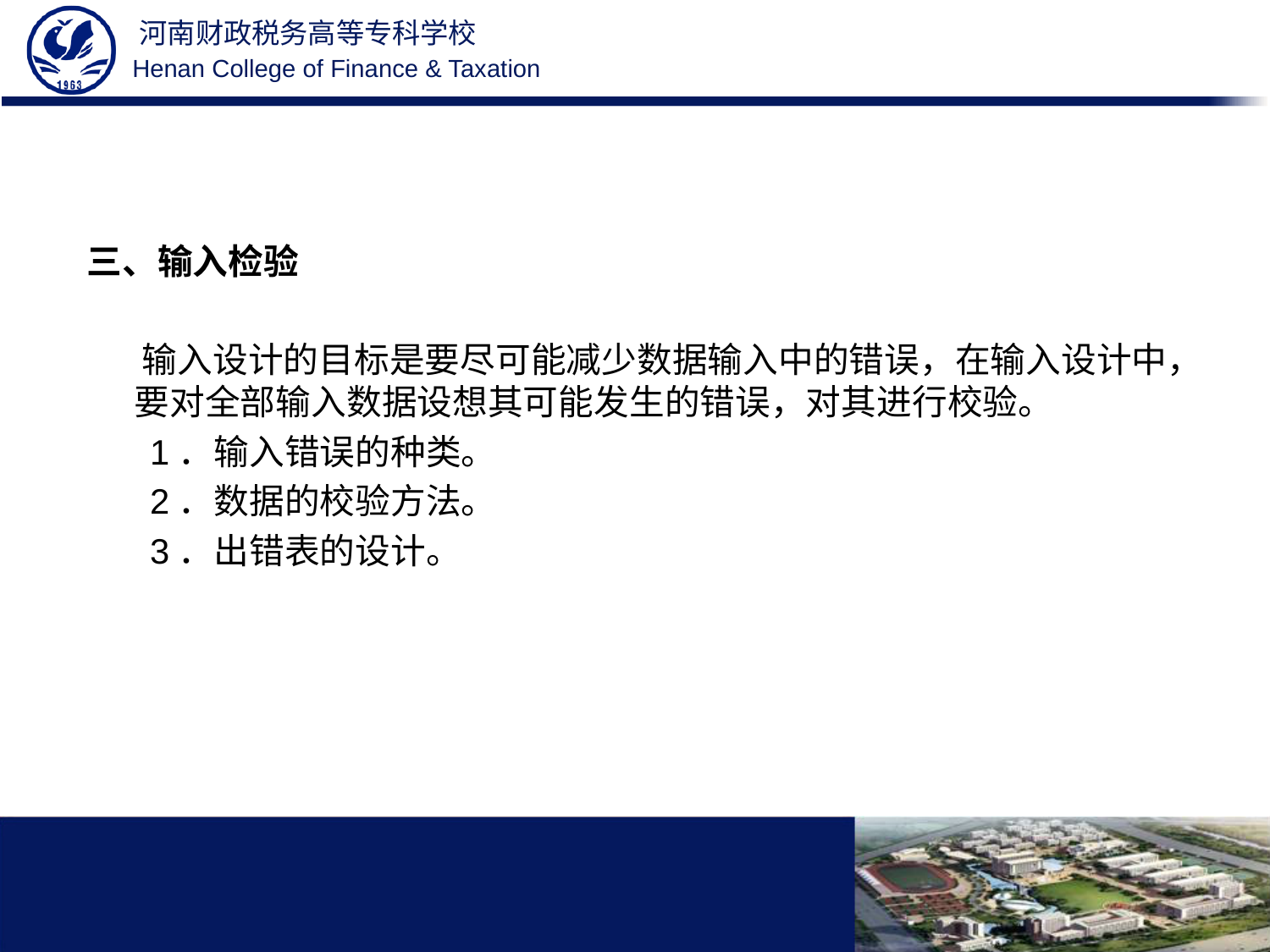

#
三、输入检验

      输入设计的目标是要尽可能减少数据输入中的错误，在输入设计中，要对全部输入数据设想其可能发生的错误，对其进行校验。
1．输入错误的种类。
2．数据的校验方法。
3．出错表的设计。